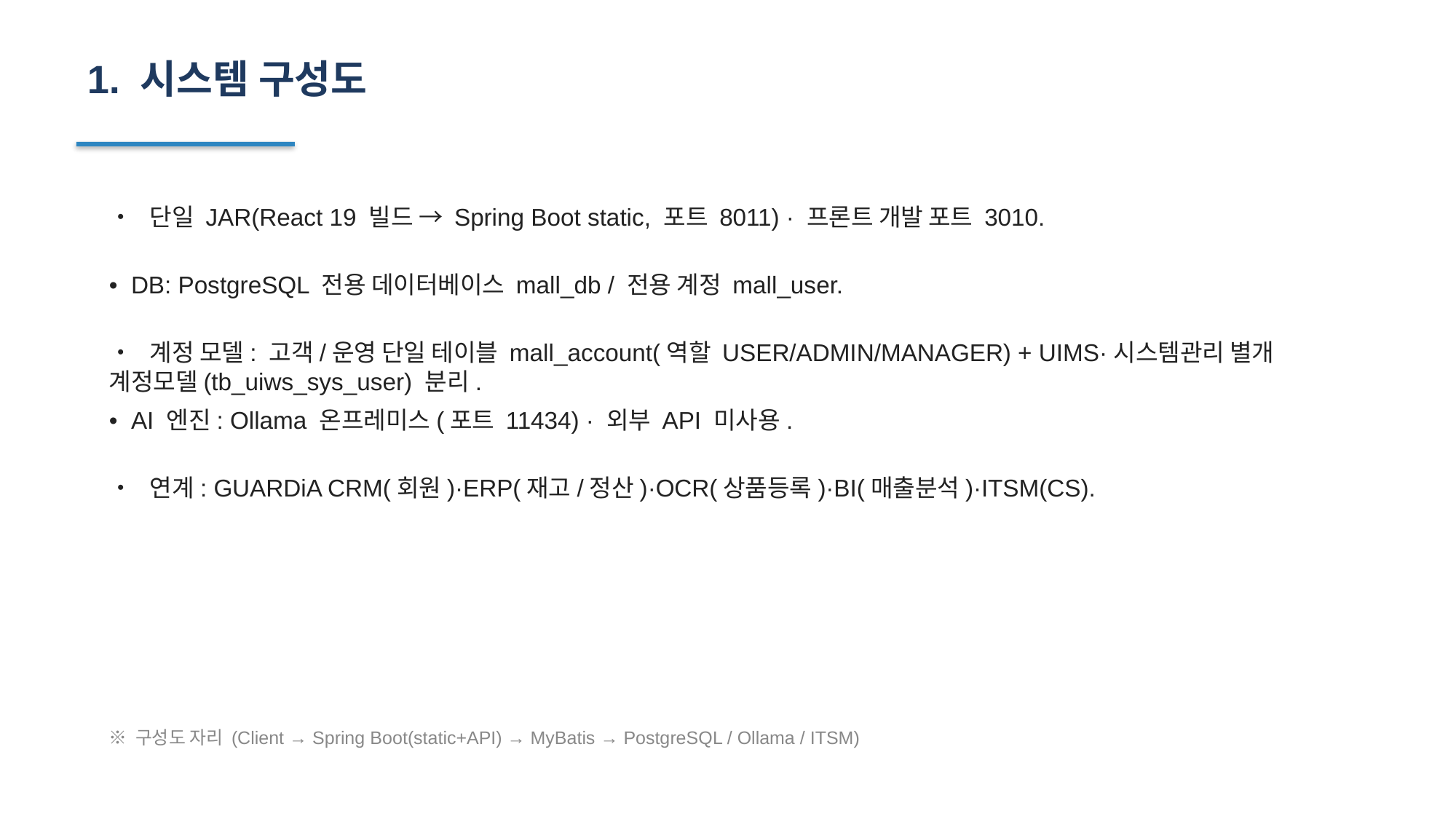

1. 시스템 구성도

•  단일 JAR(React 19 빌드 → Spring Boot static, 포트 8011) · 프론트 개발 포트 3010.
•  DB: PostgreSQL 전용 데이터베이스 mall_db / 전용 계정 mall_user.
•  계정 모델: 고객/운영 단일 테이블 mall_account(역할 USER/ADMIN/MANAGER) + UIMS·시스템관리 별개 계정모델(tb_uiws_sys_user) 분리.
•  AI 엔진: Ollama 온프레미스(포트 11434) · 외부 API 미사용.
•  연계: GUARDiA CRM(회원)·ERP(재고/정산)·OCR(상품등록)·BI(매출분석)·ITSM(CS).
※ 구성도 자리 (Client → Spring Boot(static+API) → MyBatis → PostgreSQL / Ollama / ITSM)